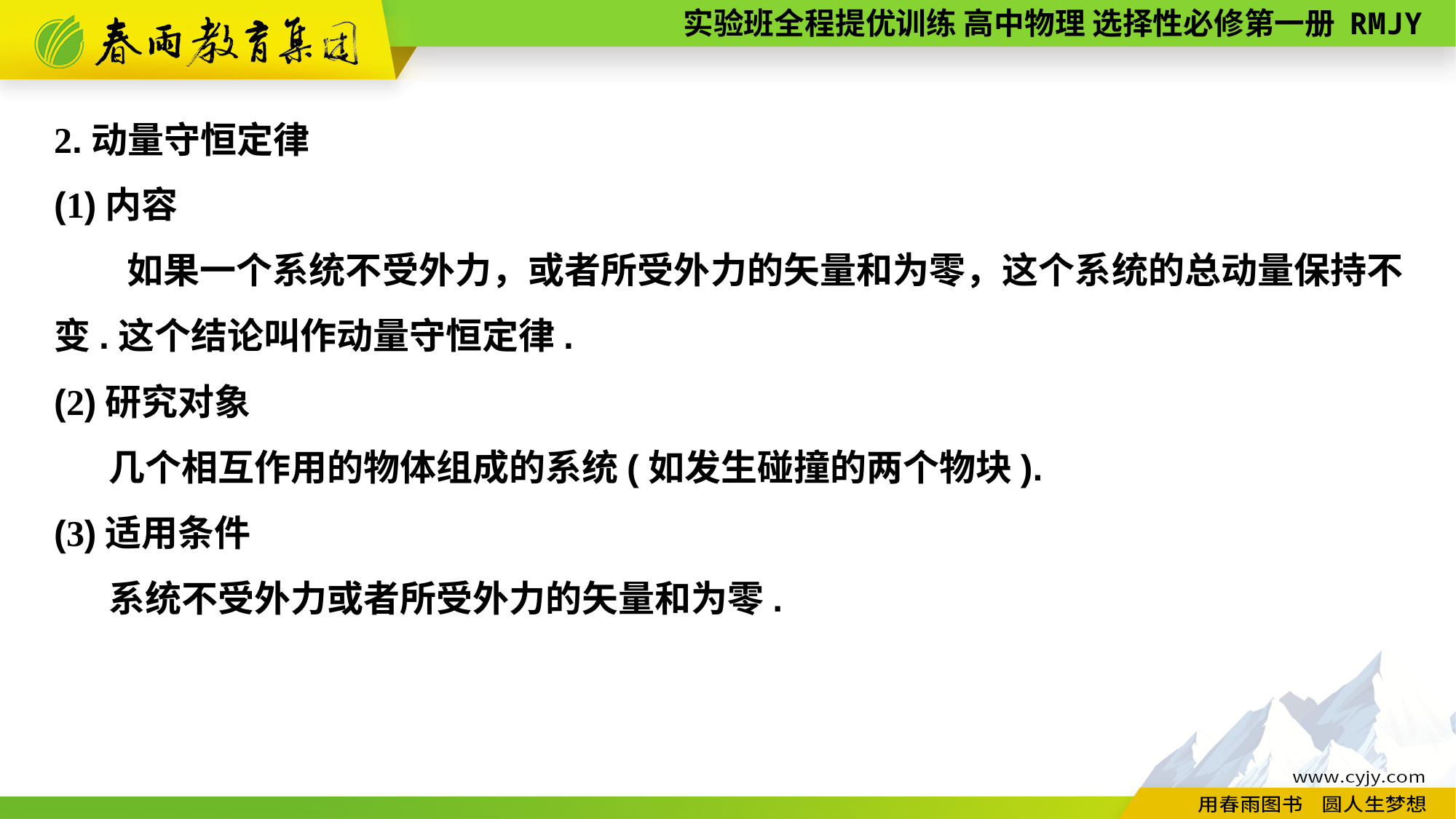

2.动量守恒定律
(1)内容
　　如果一个系统不受外力，或者所受外力的矢量和为零，这个系统的总动量保持不变.这个结论叫作动量守恒定律.
(2)研究对象
几个相互作用的物体组成的系统(如发生碰撞的两个物块).
(3)适用条件
系统不受外力或者所受外力的矢量和为零.